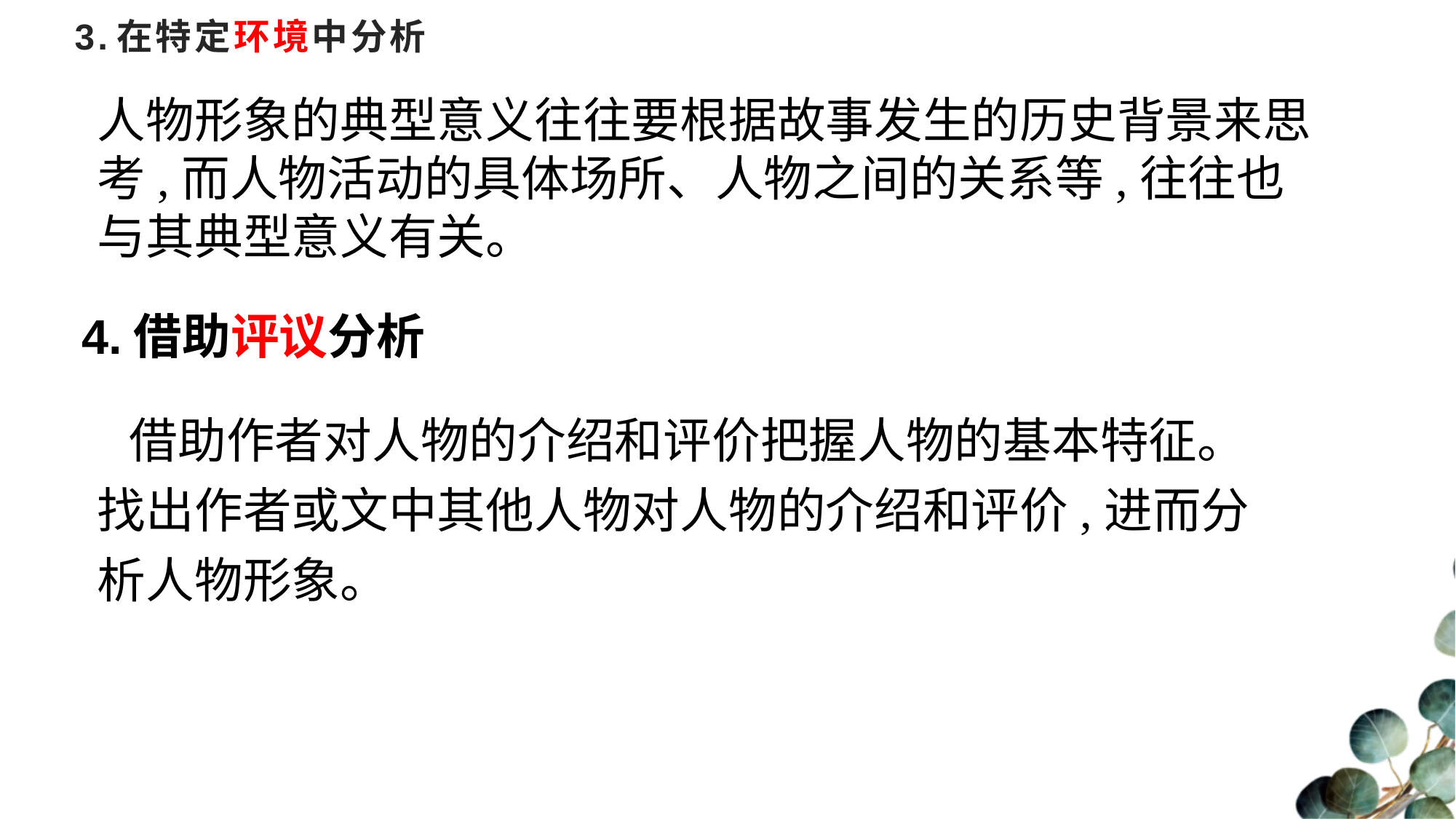

# 3.在特定环境中分析
人物形象的典型意义往往要根据故事发生的历史背景来思考,而人物活动的具体场所、人物之间的关系等,往往也与其典型意义有关。
4.借助评议分析
借助作者对人物的介绍和评价把握人物的基本特征。找出作者或文中其他人物对人物的介绍和评价,进而分析人物形象。